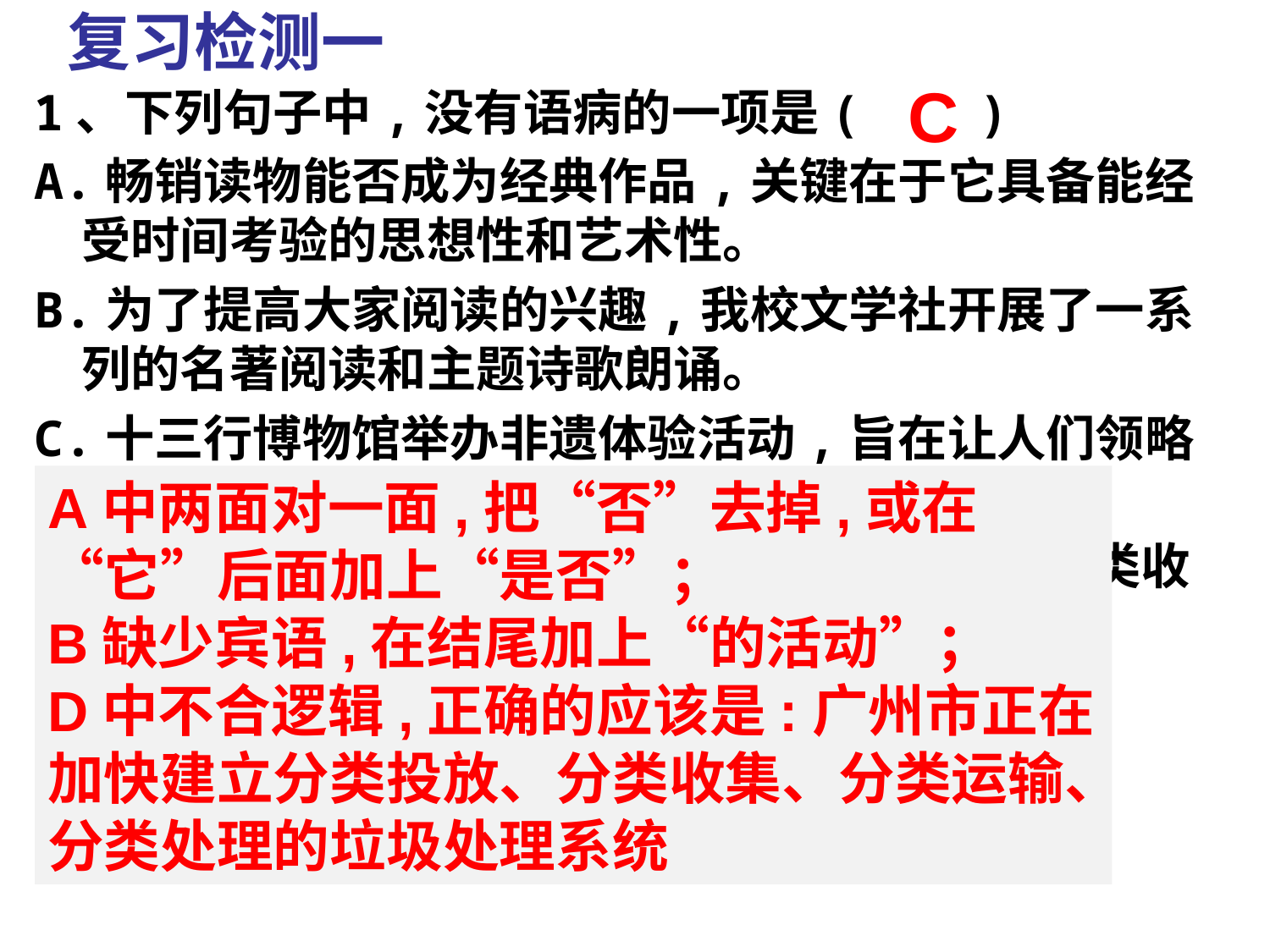

复习检测一
C
1、下列句子中,没有语病的一项是(    )
A.畅销读物能否成为经典作品,关键在于它具备能经受时间考验的思想性和艺术性。
B.为了提高大家阅读的兴趣,我校文学社开展了一系列的名著阅读和主题诗歌朗诵。
C.十三行博物馆举办非遗体验活动,旨在让人们领略传统文化魅力,增强文化自信。
D.广州市正在加快建立分类投放、分类处理、分类收集、分类运输的垃圾处理系统。
A中两面对一面,把“否”去掉,或在“它”后面加上“是否”；
B缺少宾语,在结尾加上“的活动”；
D中不合逻辑,正确的应该是:广州市正在加快建立分类投放、分类收集、分类运输、分类处理的垃圾处理系统